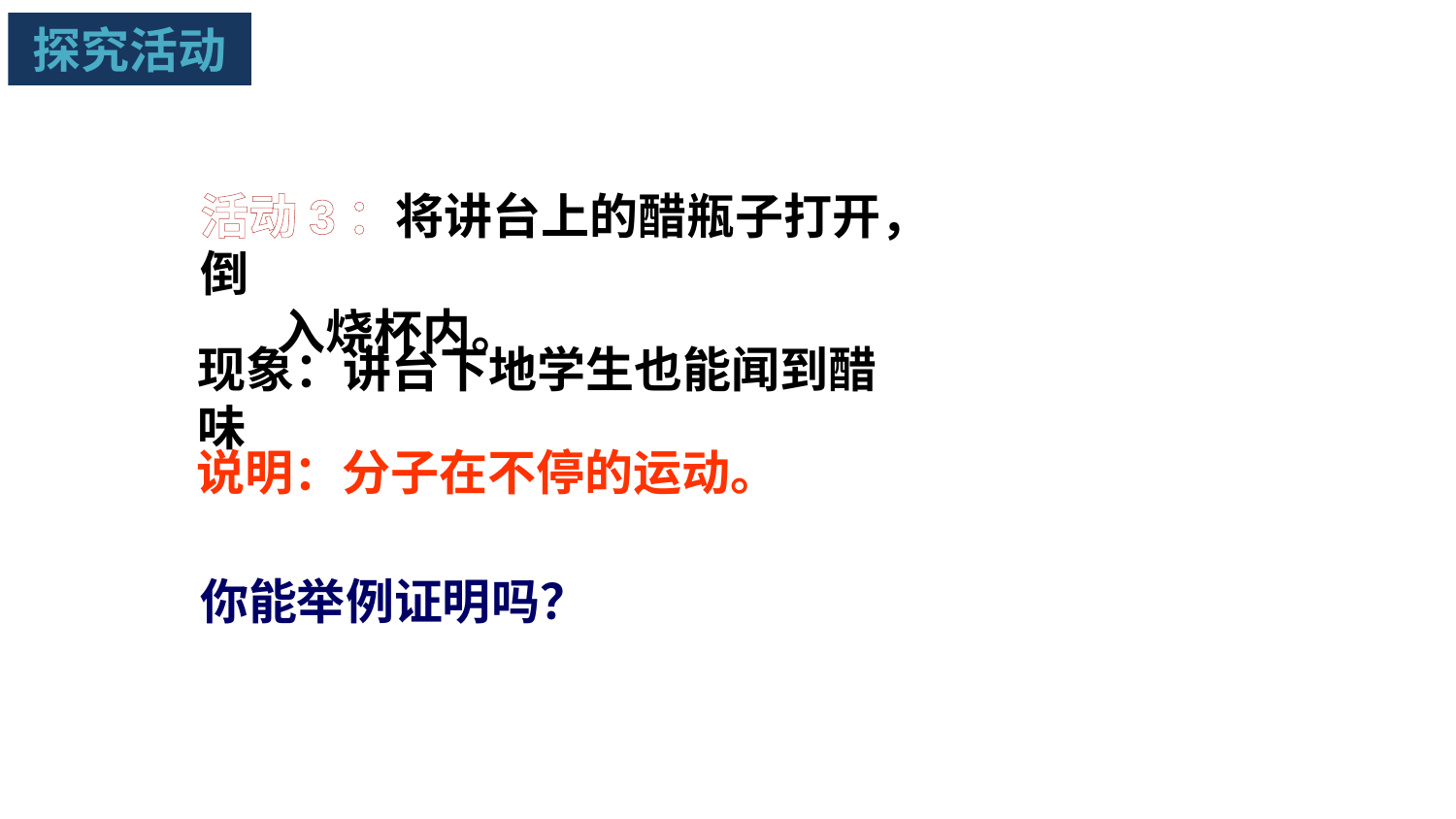

探究活动
活动3：将讲台上的醋瓶子打开，倒
       入烧杯内。
现象：讲台下地学生也能闻到醋味
说明：分子在不停的运动。
你能举例证明吗？